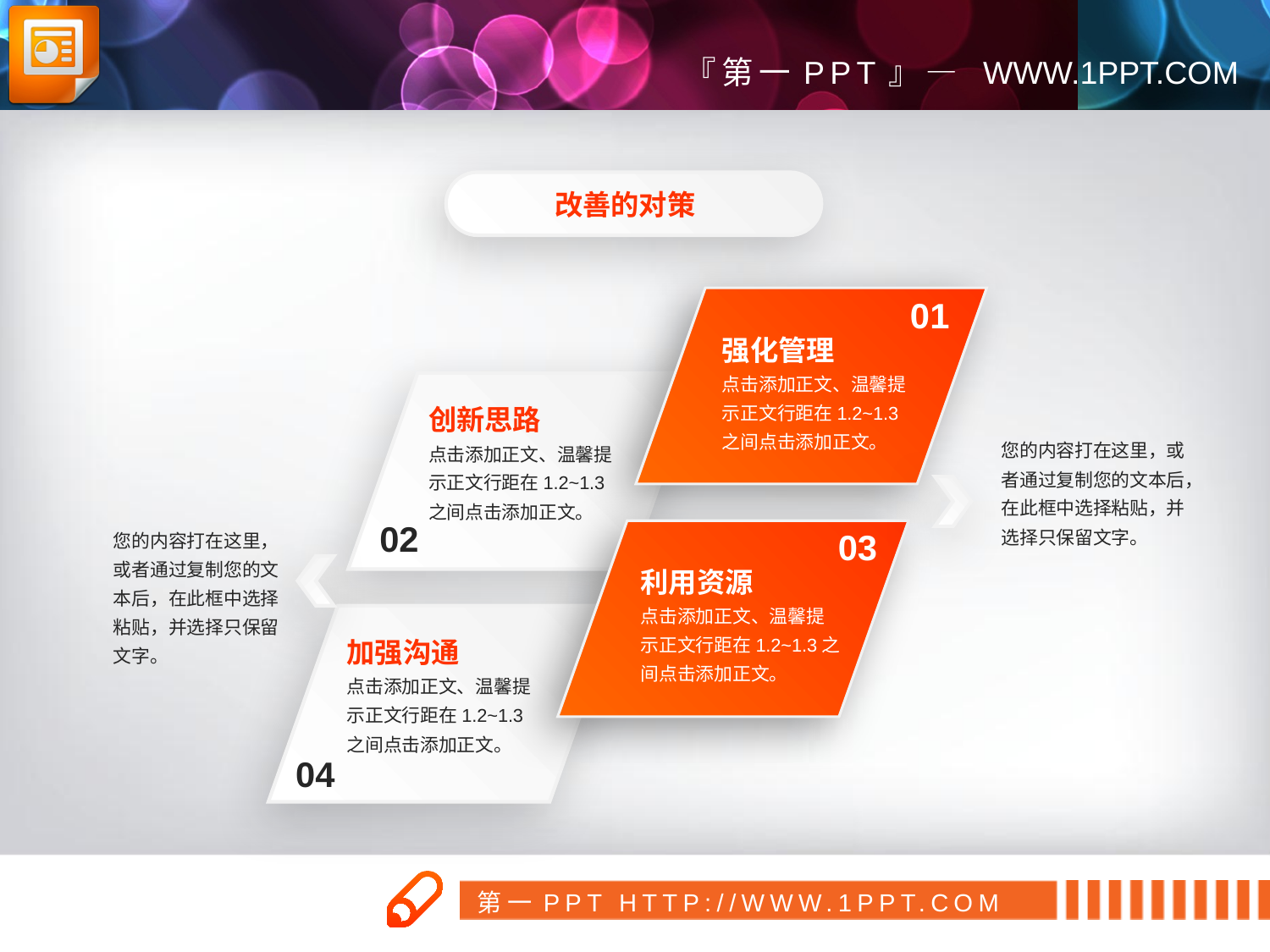

改善的对策
01
强化管理
点击添加正文、温馨提示正文行距在1.2~1.3之间点击添加正文。

创新思路
点击添加正文、温馨提示正文行距在1.2~1.3之间点击添加正文。
02
您的内容打在这里，或者通过复制您的文本后，在此框中选择粘贴，并选择只保留文字。

您的内容打在这里，或者通过复制您的文本后，在此框中选择粘贴，并选择只保留文字。
03
利用资源
点击添加正文、温馨提示正文行距在1.2~1.3之间点击添加正文。

加强沟通
点击添加正文、温馨提示正文行距在1.2~1.3之间点击添加正文。
04